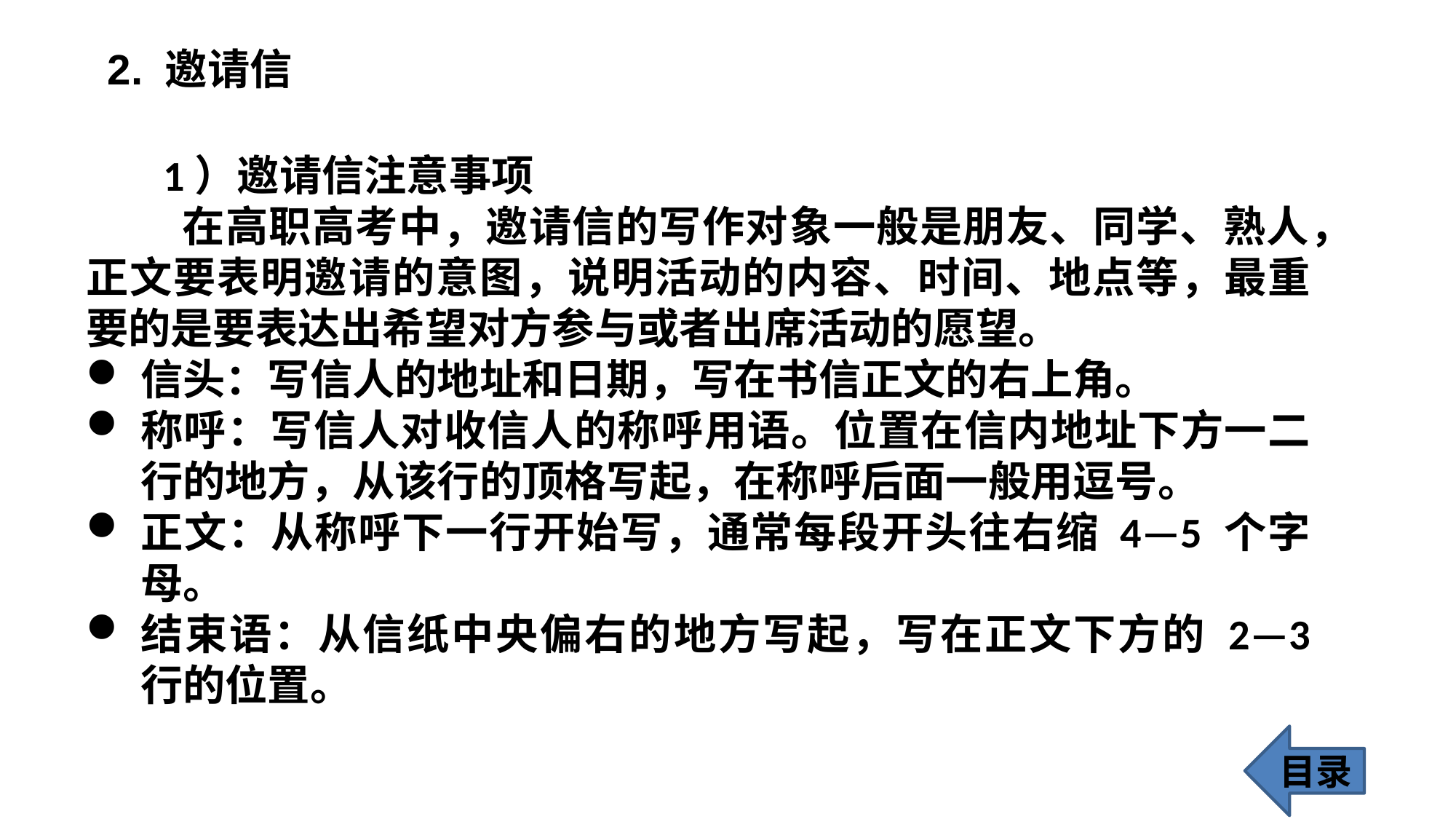

2. 邀请信

        1）邀请信注意事项
        在高职高考中，邀请信的写作对象一般是朋友、同学、熟人，正文要表明邀请的意图，说明活动的内容、时间、地点等，最重要的是要表达出希望对方参与或者出席活动的愿望。
信头：写信人的地址和日期，写在书信正文的右上角。
称呼：写信人对收信人的称呼用语。位置在信内地址下方一二行的地方，从该行的顶格写起，在称呼后面一般用逗号。
正文：从称呼下一行开始写，通常每段开头往右缩 4—5 个字母。
结束语：从信纸中央偏右的地方写起，写在正文下方的 2—3 行的位置。
目录
16